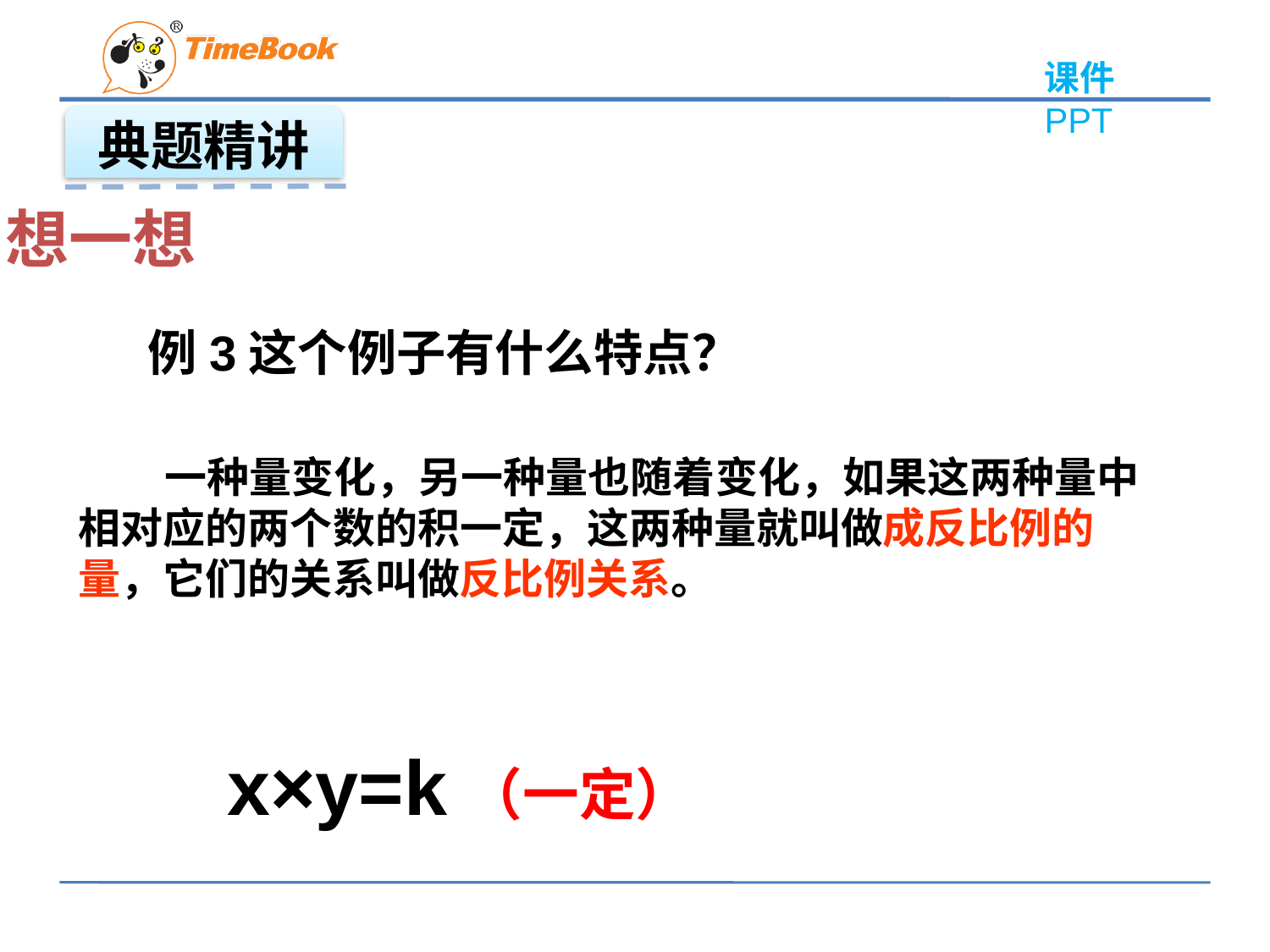

典题精讲
想一想
例3这个例子有什么特点？

        一种量变化，另一种量也随着变化，如果这两种量中相对应的两个数的积一定，这两种量就叫做成反比例的量，它们的关系叫做反比例关系。

x×y=k（一定）